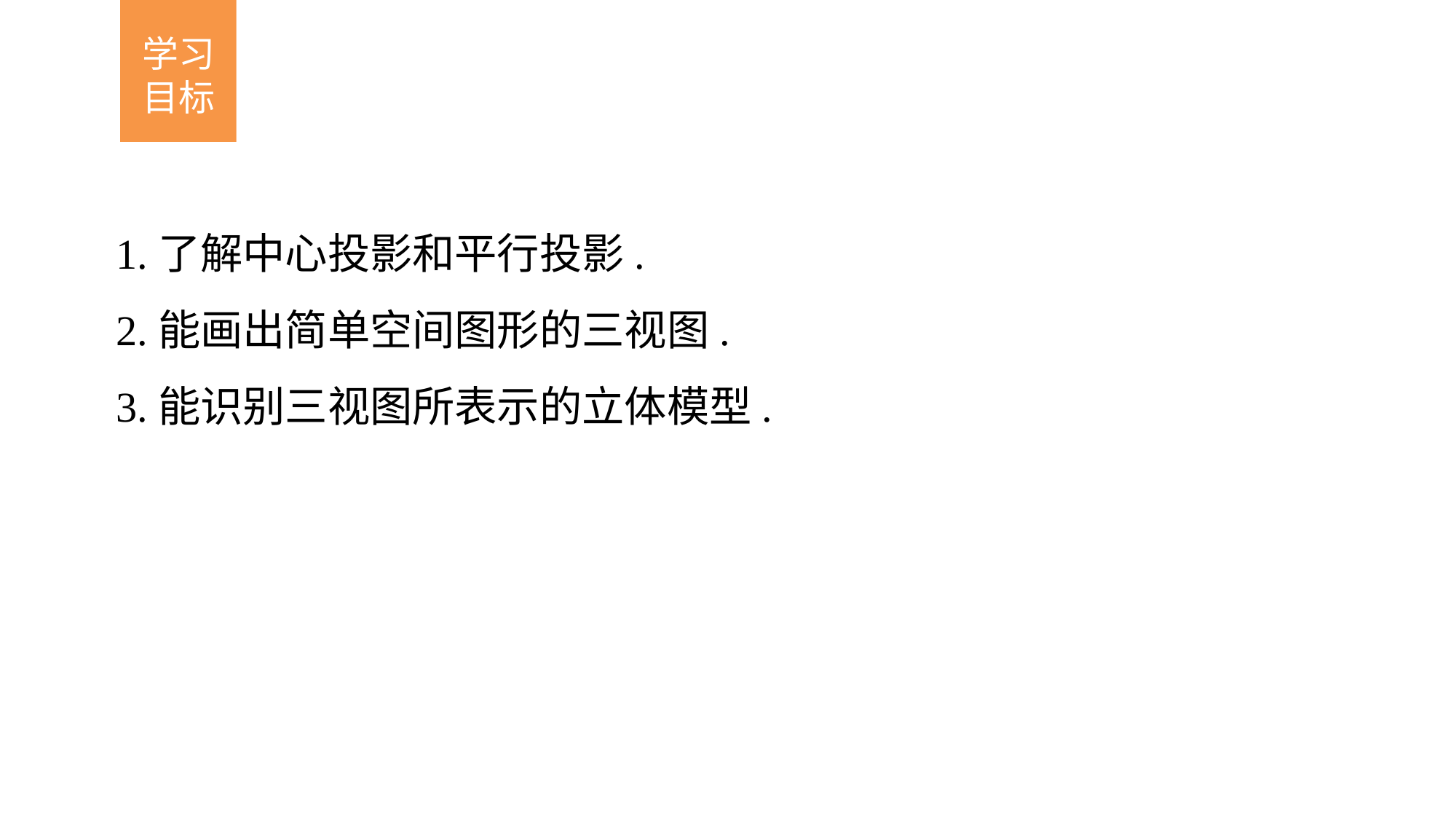

学习目标
1.了解中心投影和平行投影.
2.能画出简单空间图形的三视图.
3.能识别三视图所表示的立体模型.